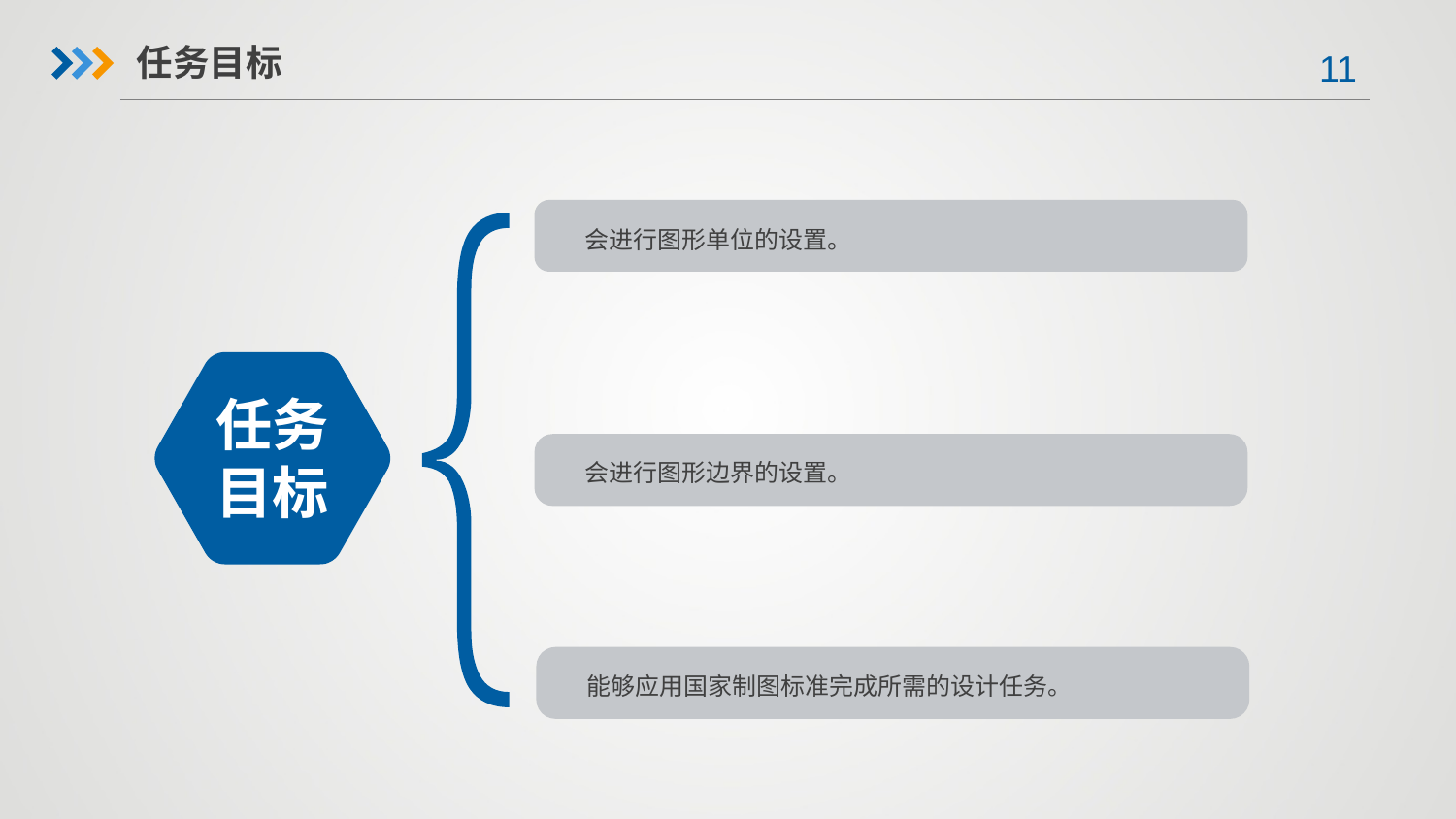

任务目标

会进行图形单位的设置。

任务目标

会进行图形边界的设置。

能够应用国家制图标准完成所需的设计任务。